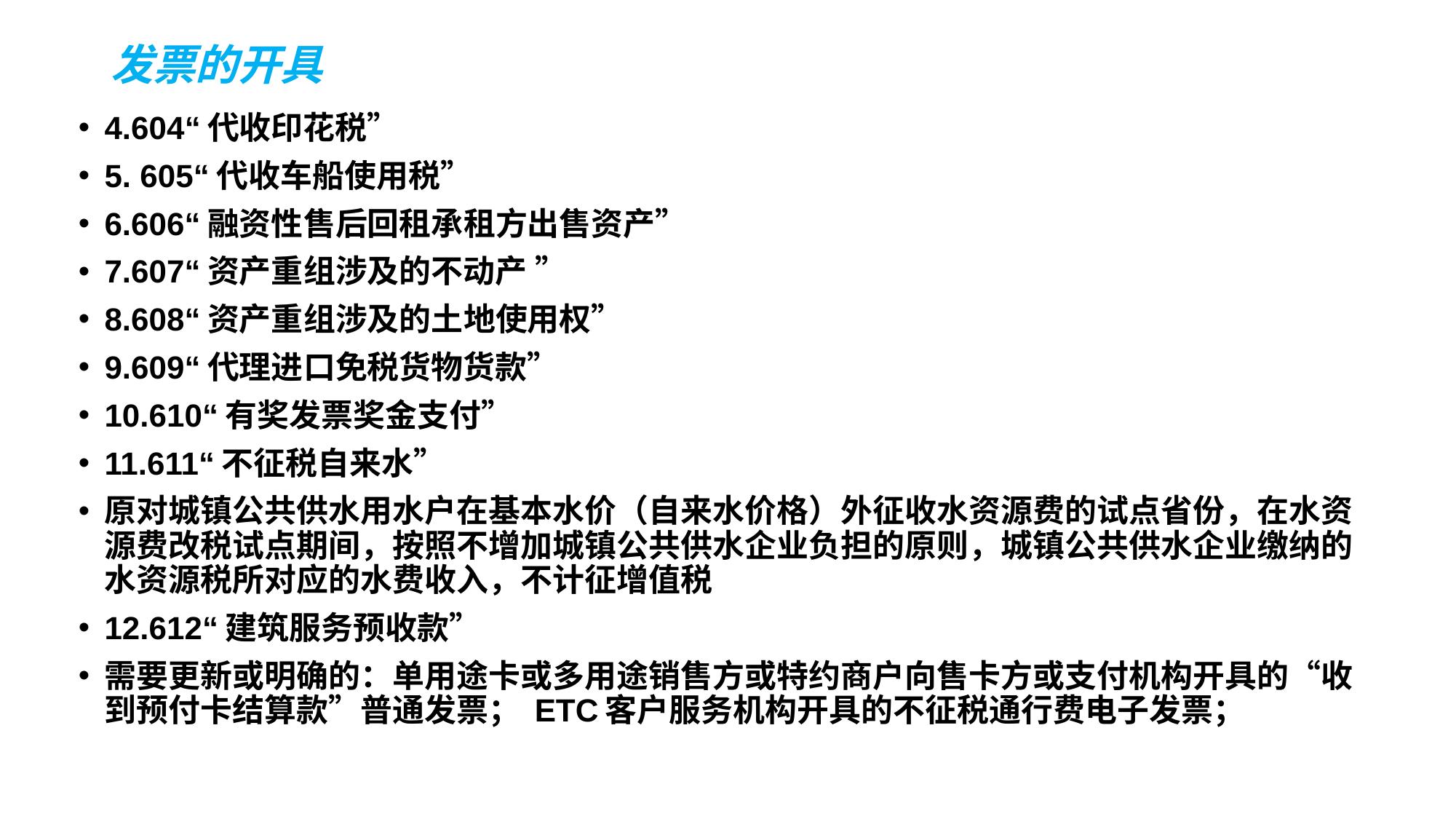

# 发票的开具
4.604“代收印花税”
5. 605“代收车船使用税”
6.606“融资性售后回租承租方出售资产”
7.607“资产重组涉及的不动产 ”
8.608“资产重组涉及的土地使用权”
9.609“代理进口免税货物货款”
10.610“有奖发票奖金支付”
11.611“不征税自来水”
原对城镇公共供水用水户在基本水价（自来水价格）外征收水资源费的试点省份，在水资源费改税试点期间，按照不增加城镇公共供水企业负担的原则，城镇公共供水企业缴纳的水资源税所对应的水费收入，不计征增值税
12.612“建筑服务预收款”
需要更新或明确的：单用途卡或多用途销售方或特约商户向售卡方或支付机构开具的“收到预付卡结算款”普通发票； ETC客户服务机构开具的不征税通行费电子发票；